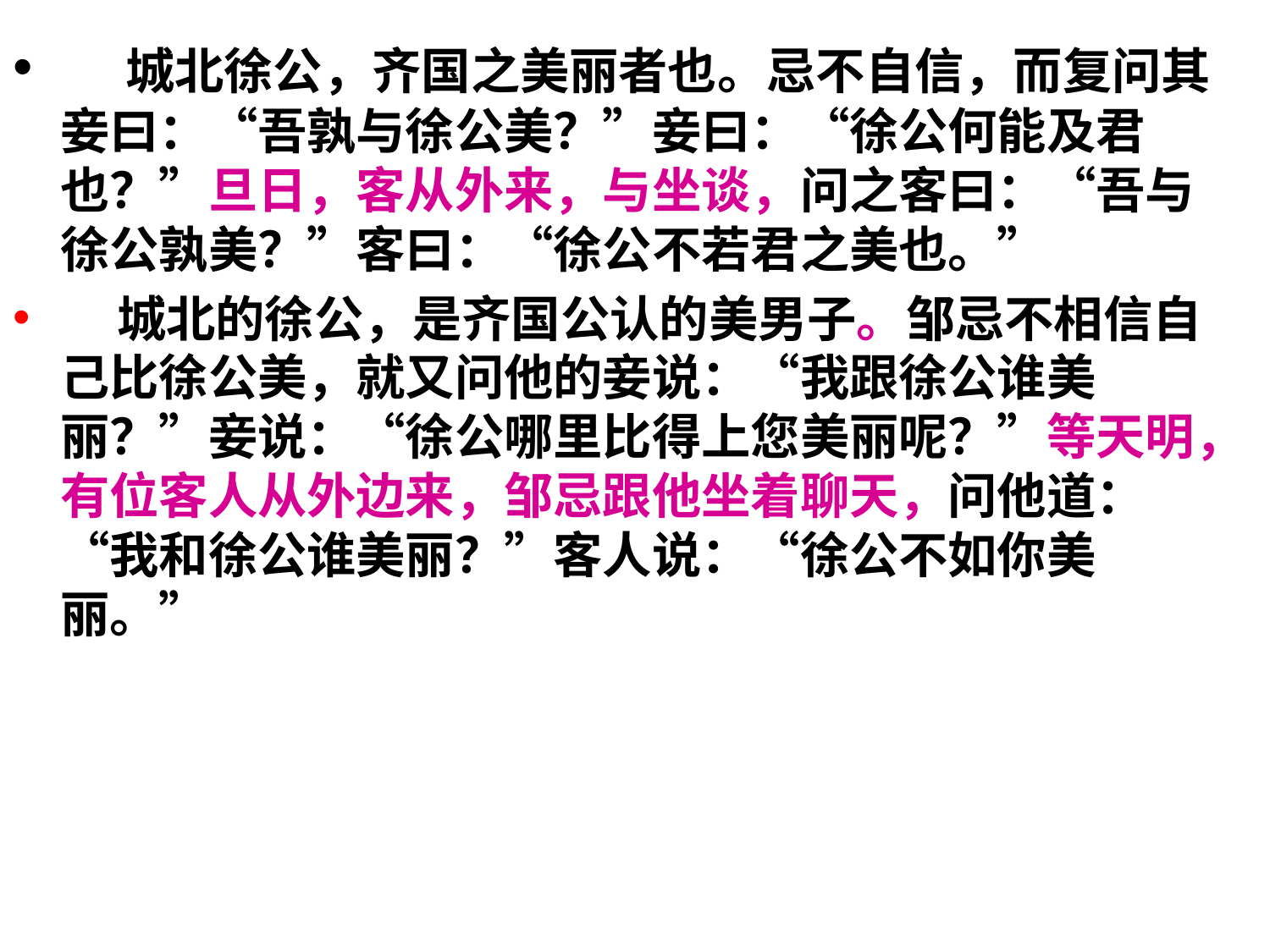

城北徐公，齐国之美丽者也。忌不自信，而复问其妾曰：“吾孰与徐公美？”妾曰：“徐公何能及君也？”旦日，客从外来，与坐谈，问之客曰：“吾与徐公孰美？”客曰：“徐公不若君之美也。”
    城北的徐公，是齐国公认的美男子。邹忌不相信自己比徐公美，就又问他的妾说：“我跟徐公谁美丽？”妾说：“徐公哪里比得上您美丽呢？”等天明，有位客人从外边来，邹忌跟他坐着聊天，问他道：“我和徐公谁美丽？”客人说：“徐公不如你美丽。”

#